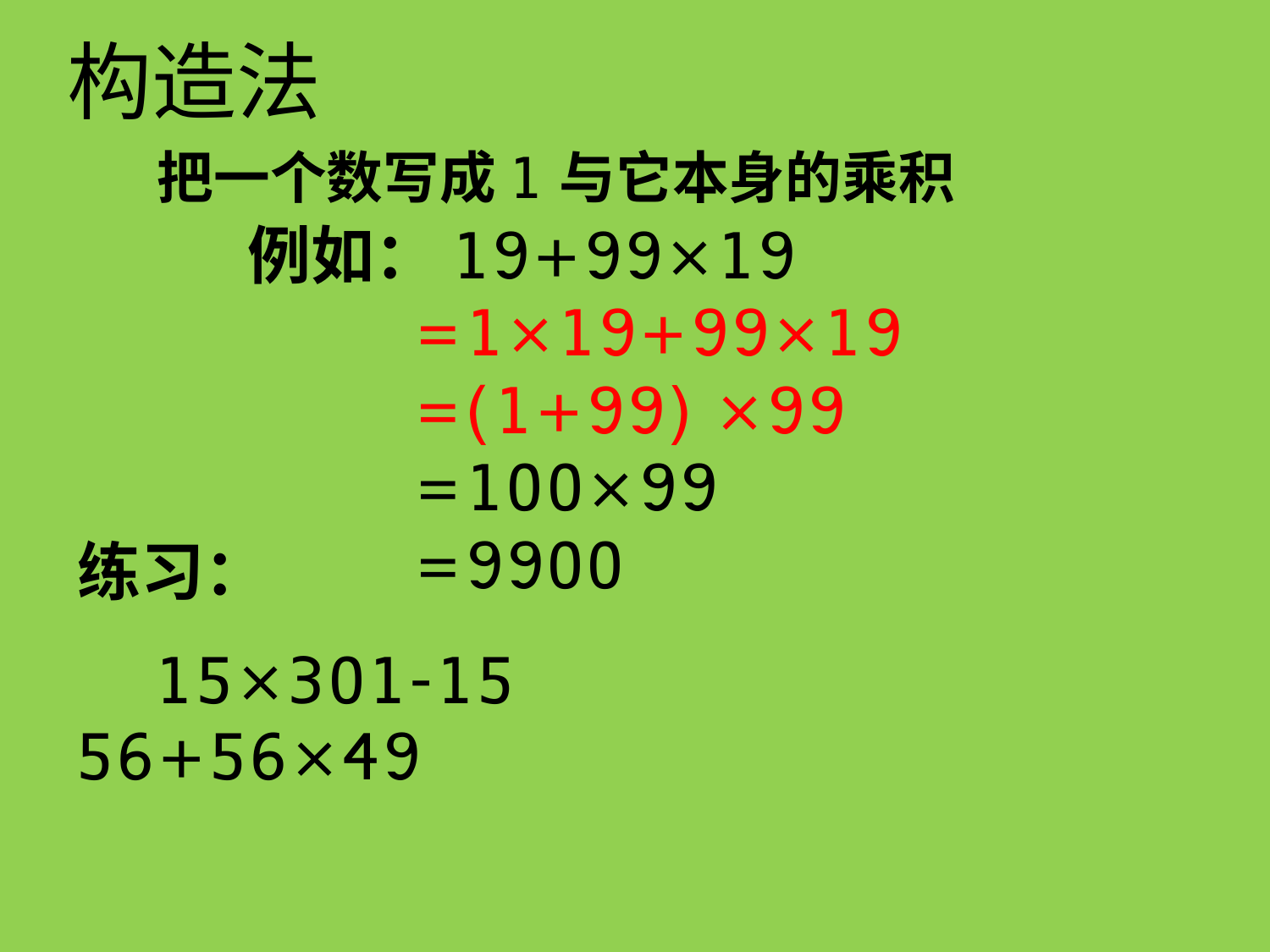

构造法
把一个数写成1与它本身的乘积
例如：19+99×19
         =1×19+99×19
         =(1+99) ×99
         =100×99
         =9900
练习：
　15×301-15      　　     56+56×49